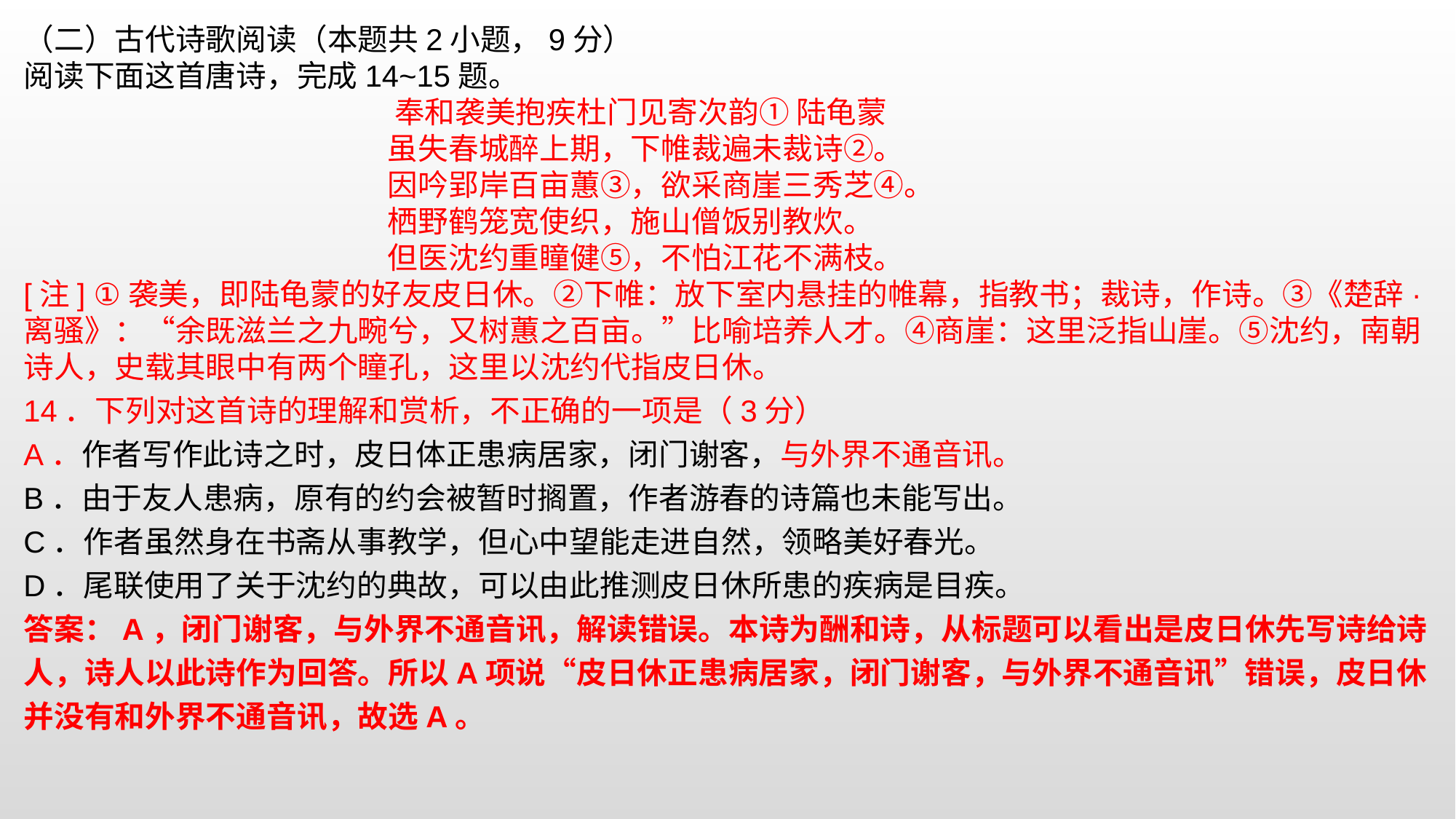

（二）古代诗歌阅读（本题共2小题，9分）阅读下面这首唐诗，完成14~15题。                                                      奉和袭美抱疾杜门见寄次韵① 陆龟蒙                                                     虽失春城醉上期，下帷裁遍未裁诗②。                                                     因吟郢岸百亩蕙③，欲采商崖三秀芝④。                                                     栖野鹤笼宽使织，施山僧饭别教炊。                                                     但医沈约重瞳健⑤，不怕江花不满枝。[注] ①袭美，即陆龟蒙的好友皮日休。②下帷：放下室内悬挂的帷幕，指教书；裁诗，作诗。③《楚辞·离骚》：“余既滋兰之九畹兮，又树蕙之百亩。”比喻培养人才。④商崖：这里泛指山崖。⑤沈约，南朝诗人，史载其眼中有两个瞳孔，这里以沈约代指皮日休。14．下列对这首诗的理解和赏析，不正确的一项是（3分）
A．作者写作此诗之时，皮日体正患病居家，闭门谢客，与外界不通音讯。
B．由于友人患病，原有的约会被暂时搁置，作者游春的诗篇也未能写出。C．作者虽然身在书斋从事教学，但心中望能走进自然，领略美好春光。D．尾联使用了关于沈约的典故，可以由此推测皮日休所患的疾病是目疾。
答案：A，闭门谢客，与外界不通音讯，解读错误。本诗为酬和诗，从标题可以看出是皮日休先写诗给诗人，诗人以此诗作为回答。所以A项说“皮日休正患病居家，闭门谢客，与外界不通音讯”错误，皮日休并没有和外界不通音讯，故选A。